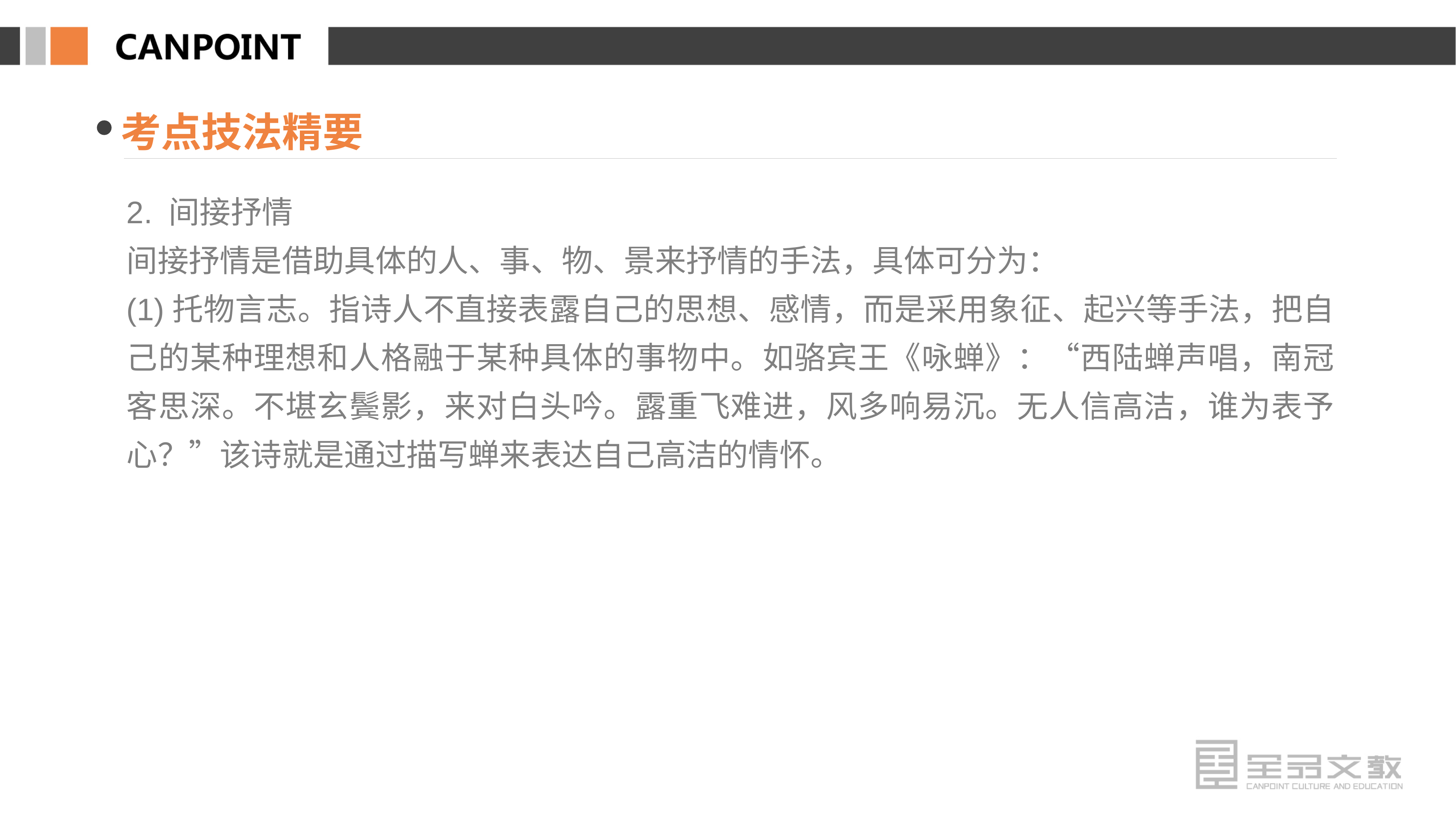

考点技法精要

2. 间接抒情
间接抒情是借助具体的人、事、物、景来抒情的手法，具体可分为：
(1)托物言志。指诗人不直接表露自己的思想、感情，而是采用象征、起兴等手法，把自己的某种理想和人格融于某种具体的事物中。如骆宾王《咏蝉》：“西陆蝉声唱，南冠客思深。不堪玄鬓影，来对白头吟。露重飞难进，风多响易沉。无人信高洁，谁为表予心？”该诗就是通过描写蝉来表达自己高洁的情怀。